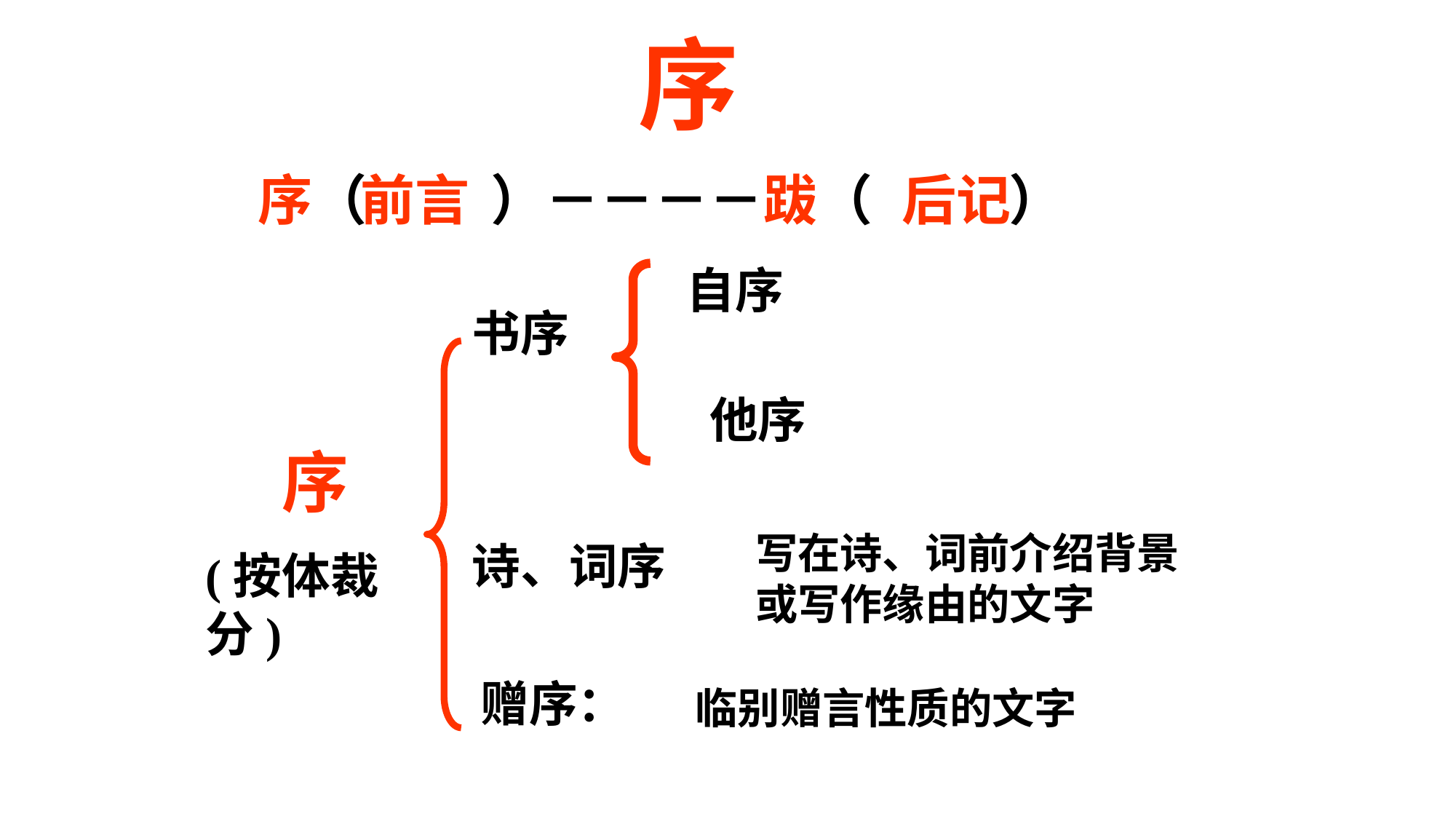

序
序（          ）－－－－跋（           ）
前言
后记
自序

书序

 他序
序
(按体裁分)
写在诗、词前介绍背景或写作缘由的文字
诗、词序
赠序：
临别赠言性质的文字